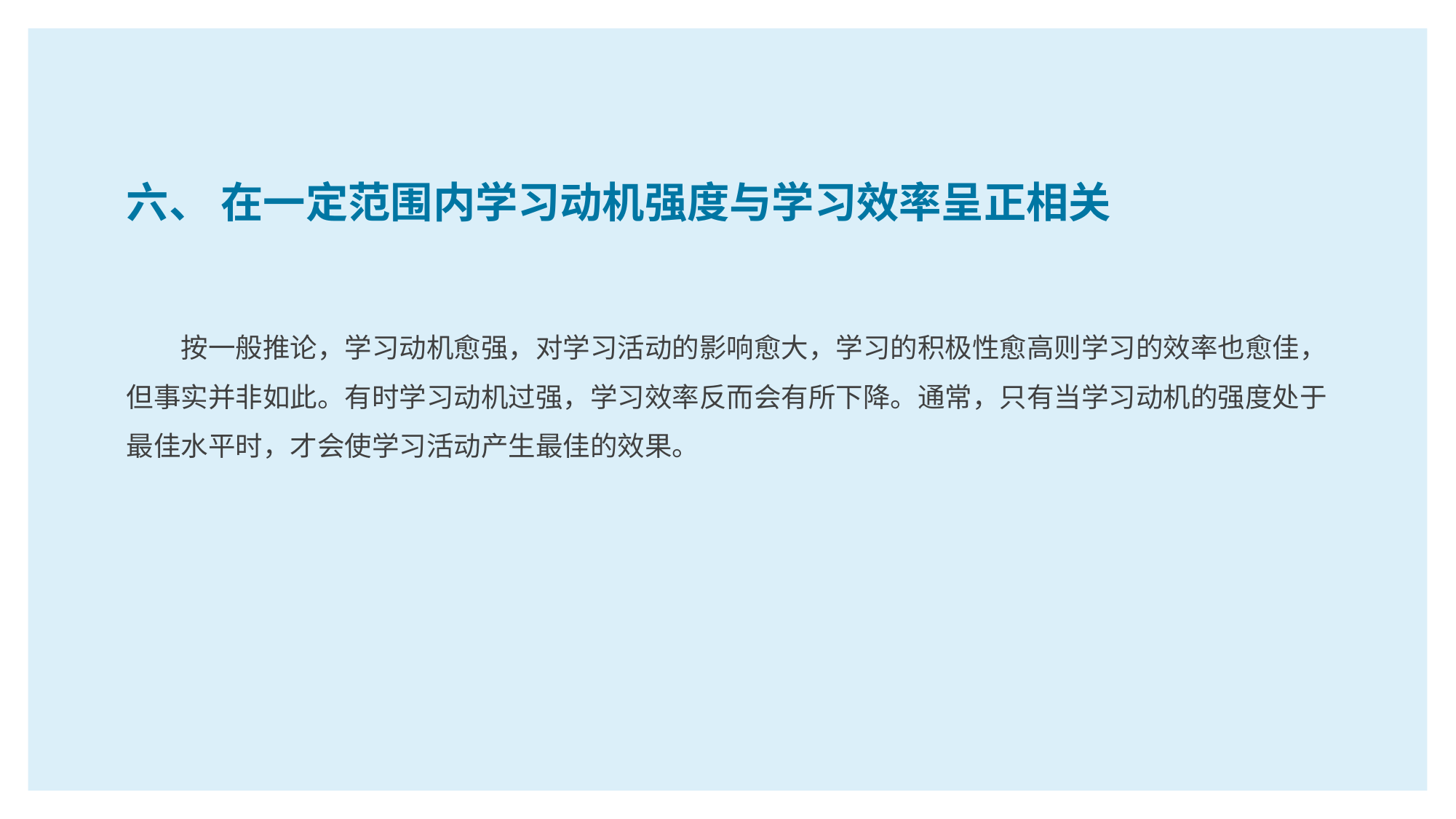

六、 在一定范围内学习动机强度与学习效率呈正相关

按一般推论，学习动机愈强，对学习活动的影响愈大，学习的积极性愈高则学习的效率也愈佳，但事实并非如此。有时学习动机过强，学习效率反而会有所下降。通常，只有当学习动机的强度处于最佳水平时，才会使学习活动产生最佳的效果。